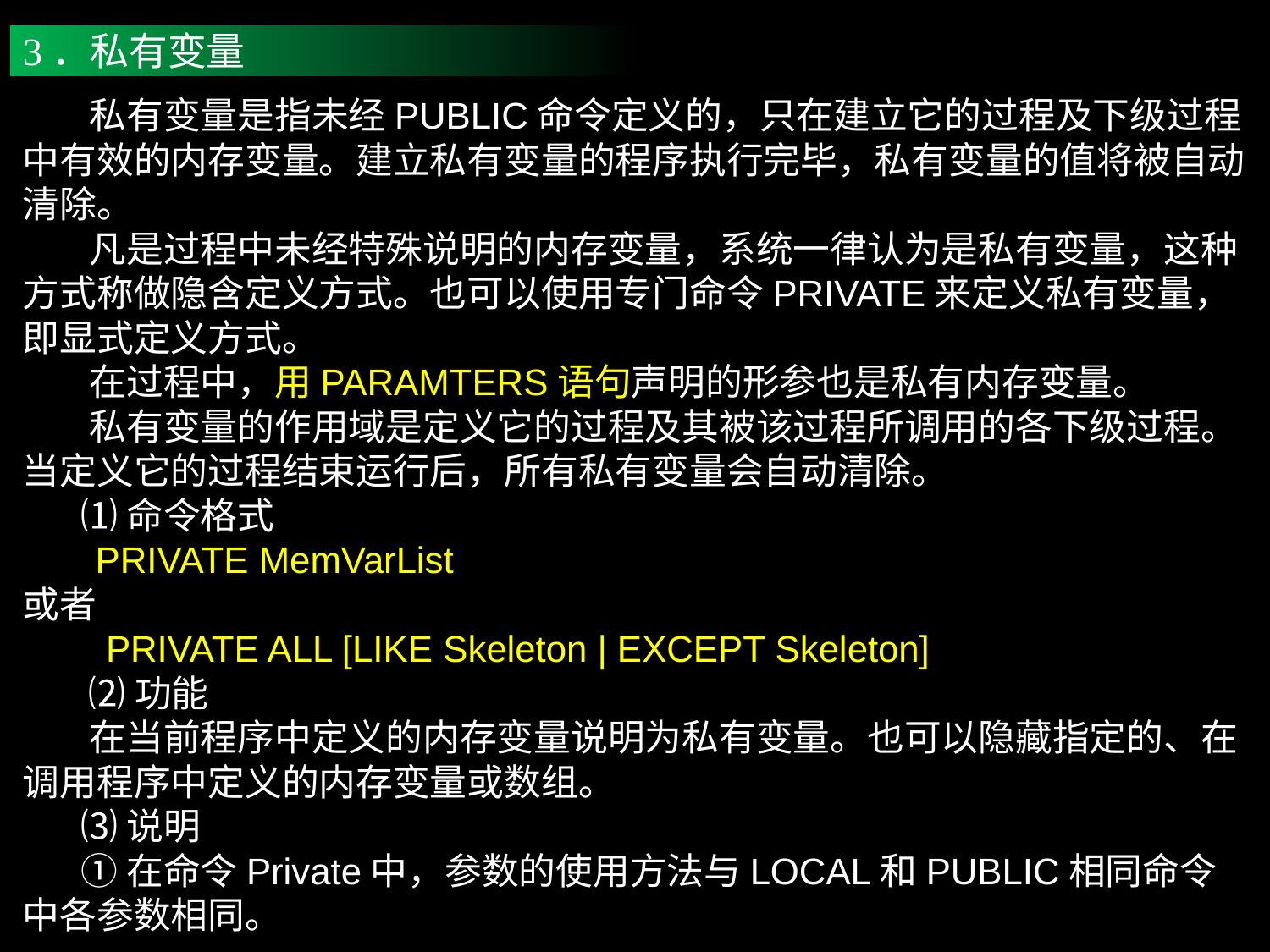

3．私有变量
       私有变量是指未经PUBLIC命令定义的，只在建立它的过程及下级过程中有效的内存变量。建立私有变量的程序执行完毕，私有变量的值将被自动清除。
       凡是过程中未经特殊说明的内存变量，系统一律认为是私有变量，这种方式称做隐含定义方式。也可以使用专门命令PRIVATE来定义私有变量，即显式定义方式。
       在过程中，用PARAMTERS语句声明的形参也是私有内存变量。
       私有变量的作用域是定义它的过程及其被该过程所调用的各下级过程。当定义它的过程结束运行后，所有私有变量会自动清除。
       ⑴命令格式
       PRIVATE MemVarList
或者
        PRIVATE ALL [LIKE Skeleton | EXCEPT Skeleton]
        ⑵功能
       在当前程序中定义的内存变量说明为私有变量。也可以隐藏指定的、在调用程序中定义的内存变量或数组。
       ⑶说明
       ①在命令Private中，参数的使用方法与LOCAL和PUBLIC相同命令中各参数相同。